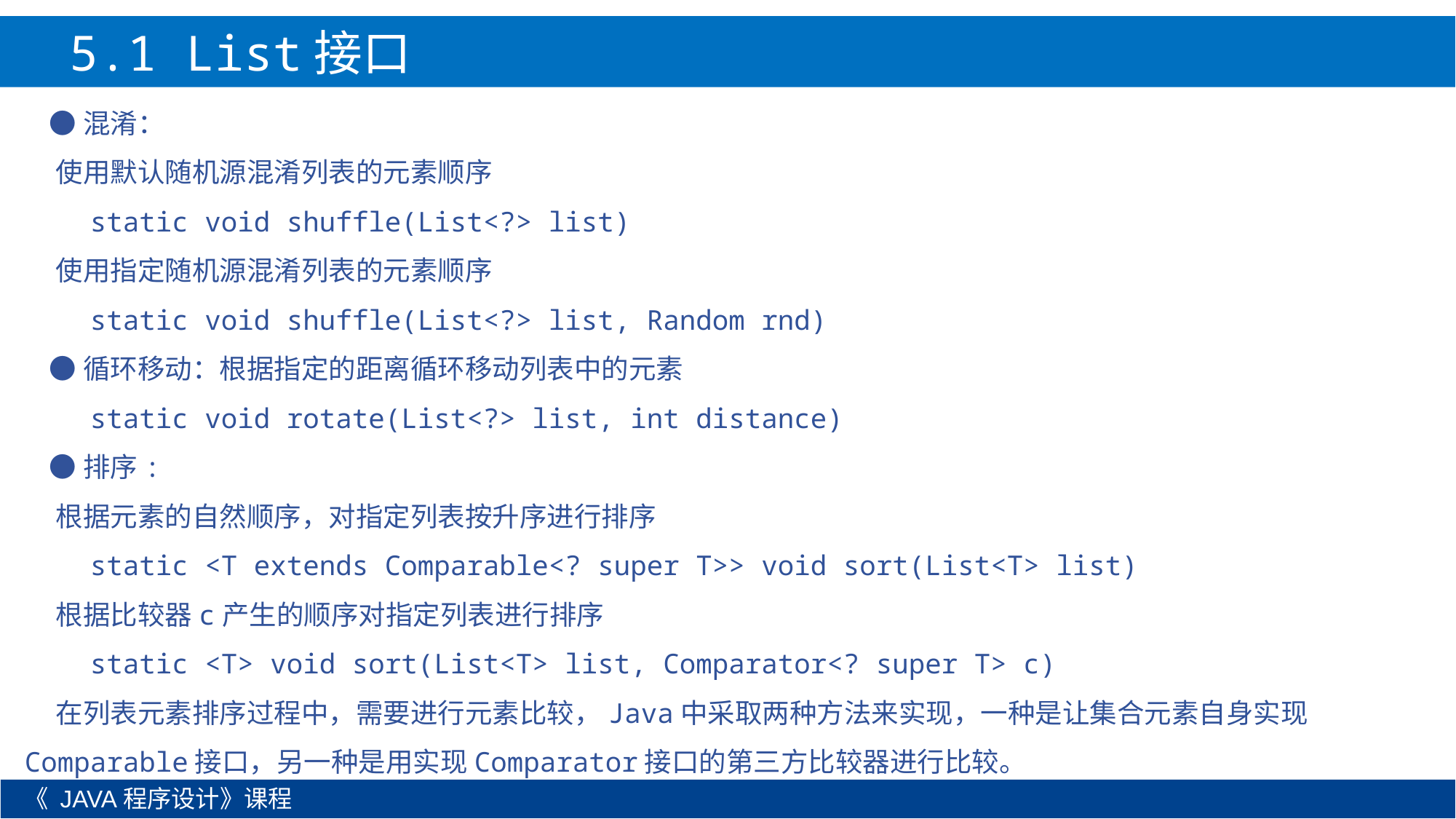

5.1 List接口
    ●混淆：
    使用默认随机源混淆列表的元素顺序
    static void shuffle(List<?> list)
    使用指定随机源混淆列表的元素顺序
    static void shuffle(List<?> list, Random rnd)
    ●循环移动：根据指定的距离循环移动列表中的元素
    static void rotate(List<?> list, int distance)
    ●排序:
    根据元素的自然顺序，对指定列表按升序进行排序
    static <T extends Comparable<? super T>> void sort(List<T> list)
    根据比较器c产生的顺序对指定列表进行排序
    static <T> void sort(List<T> list, Comparator<? super T> c)
    在列表元素排序过程中，需要进行元素比较，Java中采取两种方法来实现，一种是让集合元素自身实现Comparable接口，另一种是用实现Comparator接口的第三方比较器进行比较。
《 JAVA程序设计》课程